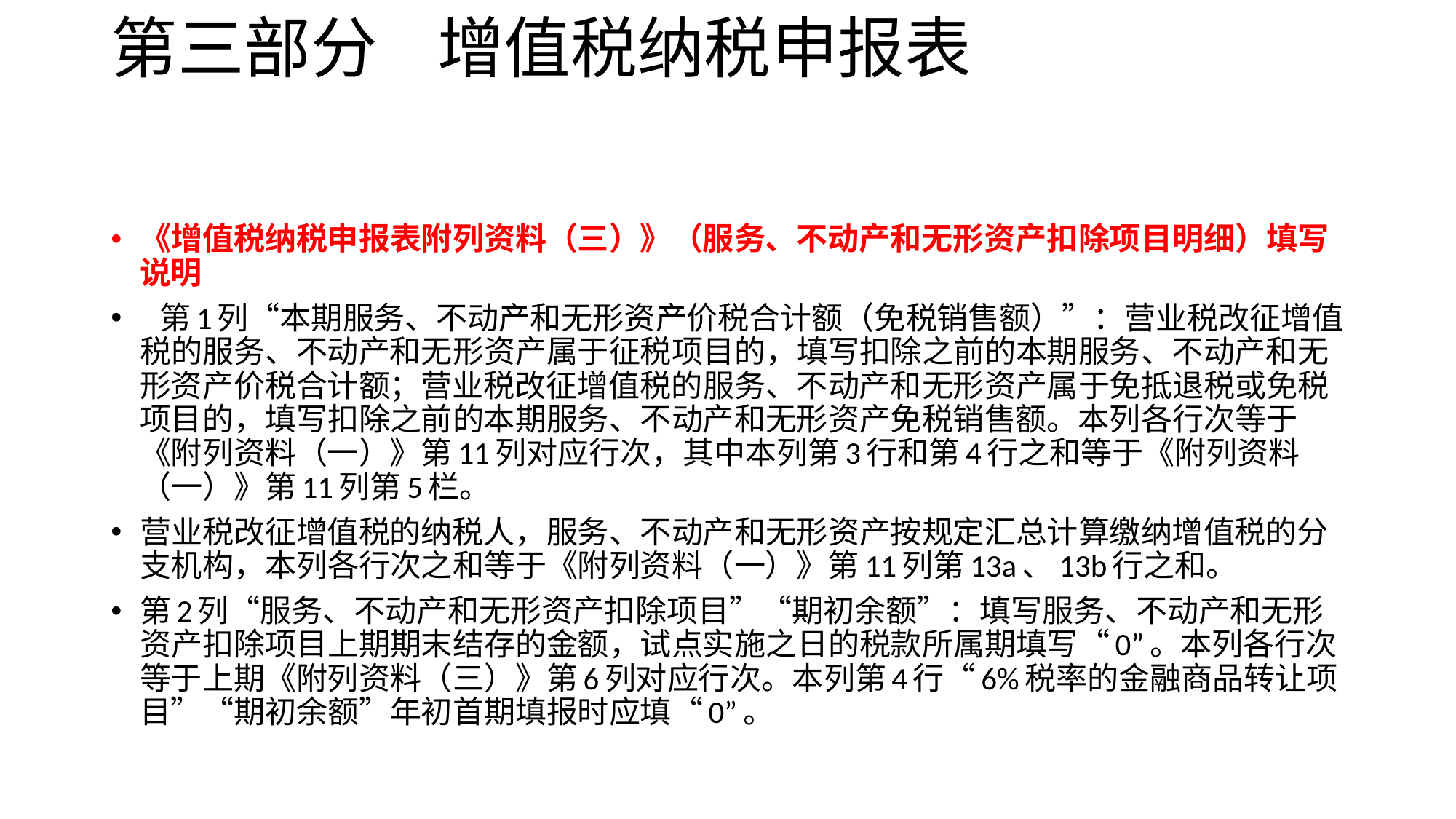

# 第三部分    增值税纳税申报表

《增值税纳税申报表附列资料（三）》（服务、不动产和无形资产扣除项目明细）填写说明
  第1列“本期服务、不动产和无形资产价税合计额（免税销售额）”：营业税改征增值税的服务、不动产和无形资产属于征税项目的，填写扣除之前的本期服务、不动产和无形资产价税合计额；营业税改征增值税的服务、不动产和无形资产属于免抵退税或免税项目的，填写扣除之前的本期服务、不动产和无形资产免税销售额。本列各行次等于《附列资料（一）》第11列对应行次，其中本列第3行和第4行之和等于《附列资料（一）》第11列第5栏。
营业税改征增值税的纳税人，服务、不动产和无形资产按规定汇总计算缴纳增值税的分支机构，本列各行次之和等于《附列资料（一）》第11列第13a、13b行之和。
第2列“服务、不动产和无形资产扣除项目”“期初余额”：填写服务、不动产和无形资产扣除项目上期期末结存的金额，试点实施之日的税款所属期填写“0”。本列各行次等于上期《附列资料（三）》第6列对应行次。本列第4行“6%税率的金融商品转让项目”“期初余额”年初首期填报时应填“0”。